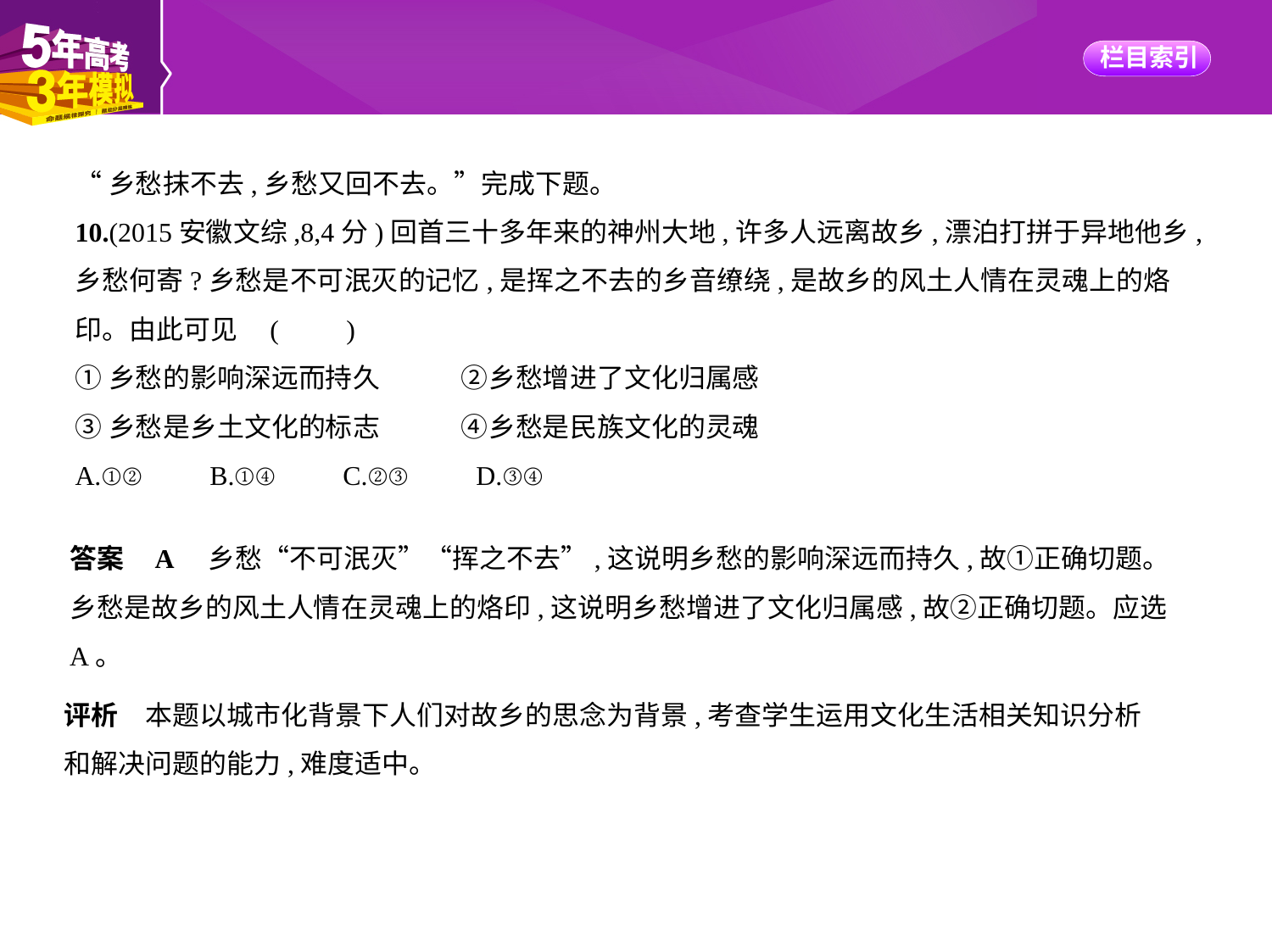

“乡愁抹不去,乡愁又回不去。”完成下题。
10.(2015安徽文综,8,4分)回首三十多年来的神州大地,许多人远离故乡,漂泊打拼于异地他乡,
乡愁何寄?乡愁是不可泯灭的记忆,是挥之不去的乡音缭绕,是故乡的风土人情在灵魂上的烙
印。由此可见 (　　)
①乡愁的影响深远而持久　　　②乡愁增进了文化归属感
③乡愁是乡土文化的标志　　　④乡愁是民族文化的灵魂
A.①②　　B.①④　　C.②③　　D.③④
答案    A　乡愁“不可泯灭”“挥之不去”,这说明乡愁的影响深远而持久,故①正确切题。
乡愁是故乡的风土人情在灵魂上的烙印,这说明乡愁增进了文化归属感,故②正确切题。应选
A。
评析　本题以城市化背景下人们对故乡的思念为背景,考查学生运用文化生活相关知识分析
和解决问题的能力,难度适中。